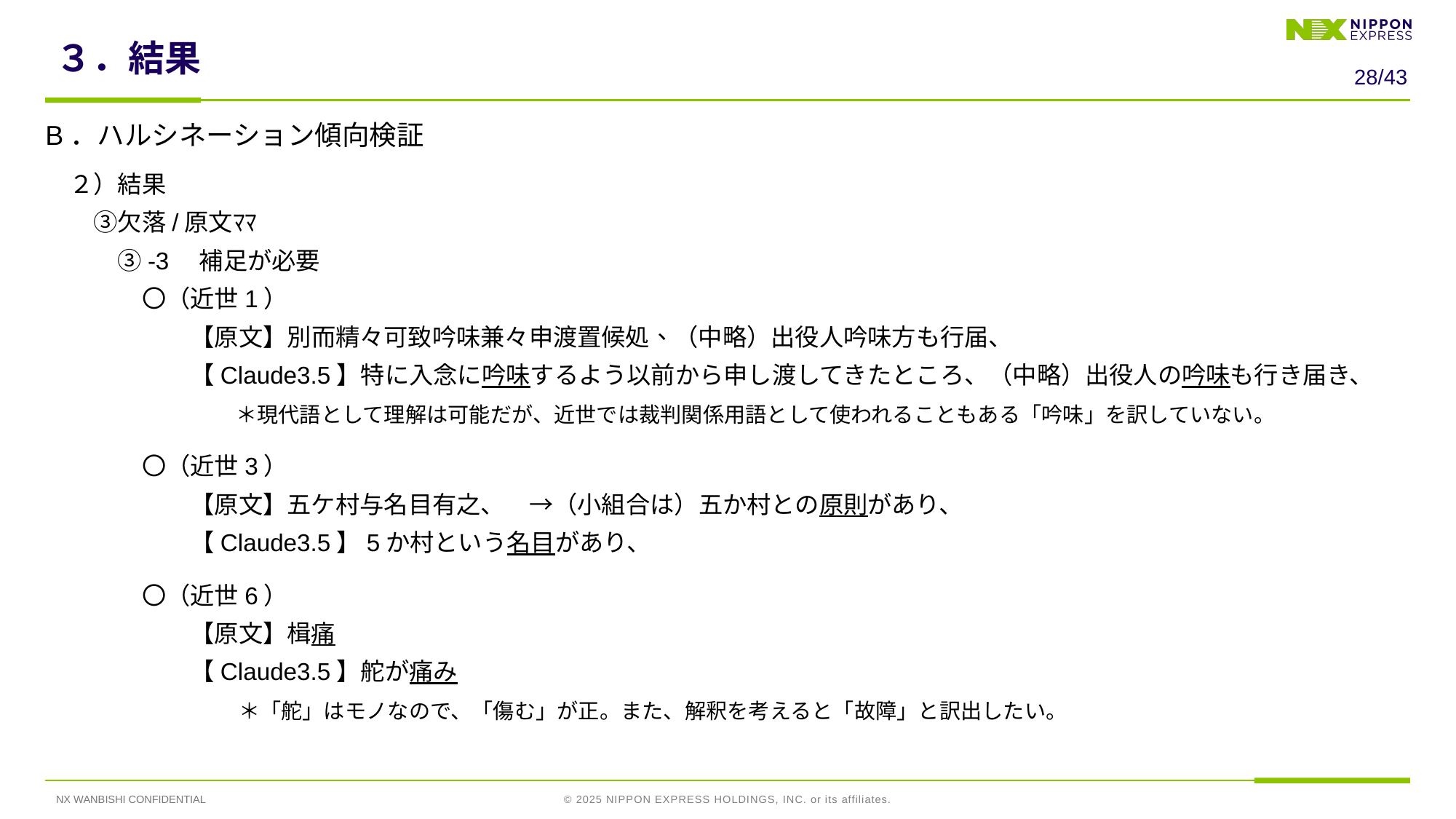

# ３．結果
28/43
B．ハルシネーション傾向検証
　２）結果
　　③欠落/原文ﾏﾏ
　　　③-3　補足が必要
　　　　〇（近世1）
　　　　　　【原文】別而精々可致吟味兼々申渡置候処、（中略）出役人吟味方も行届、
　　　　　　【Claude3.5】特に入念に吟味するよう以前から申し渡してきたところ、（中略）出役人の吟味も行き届き、
　　　　　　　　＊現代語として理解は可能だが、近世では裁判関係用語として使われることもある「吟味」を訳していない。

　　　　〇（近世3）
　　　　　　【原文】五ケ村与名目有之、　→（小組合は）五か村との原則があり、
　　　　　　【Claude3.5】5か村という名目があり、

　　　　〇（近世6）
　　　　　　【原文】楫痛
　　　　　　【Claude3.5】舵が痛み
　　　　　　　　＊「舵」はモノなので、「傷む」が正。また、解釈を考えると「故障」と訳出したい。

NX WANBISHI CONFIDENTIAL